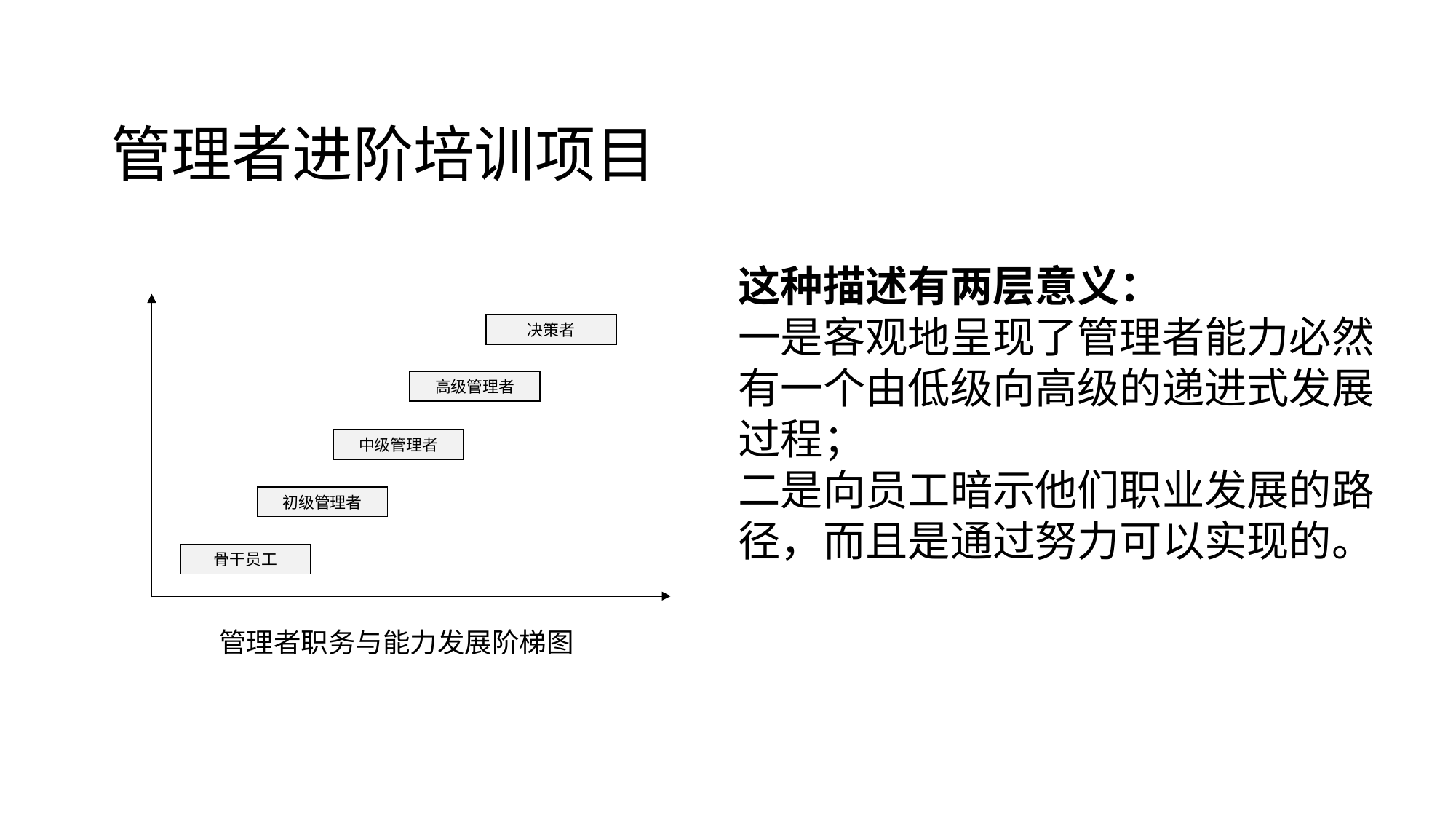

# 管理者进阶培训项目
这种描述有两层意义：
一是客观地呈现了管理者能力必然有一个由低级向高级的递进式发展过程；
二是向员工暗示他们职业发展的路径，而且是通过努力可以实现的。
决策者
高级管理者
中级管理者
初级管理者
骨干员工
管理者职务与能力发展阶梯图